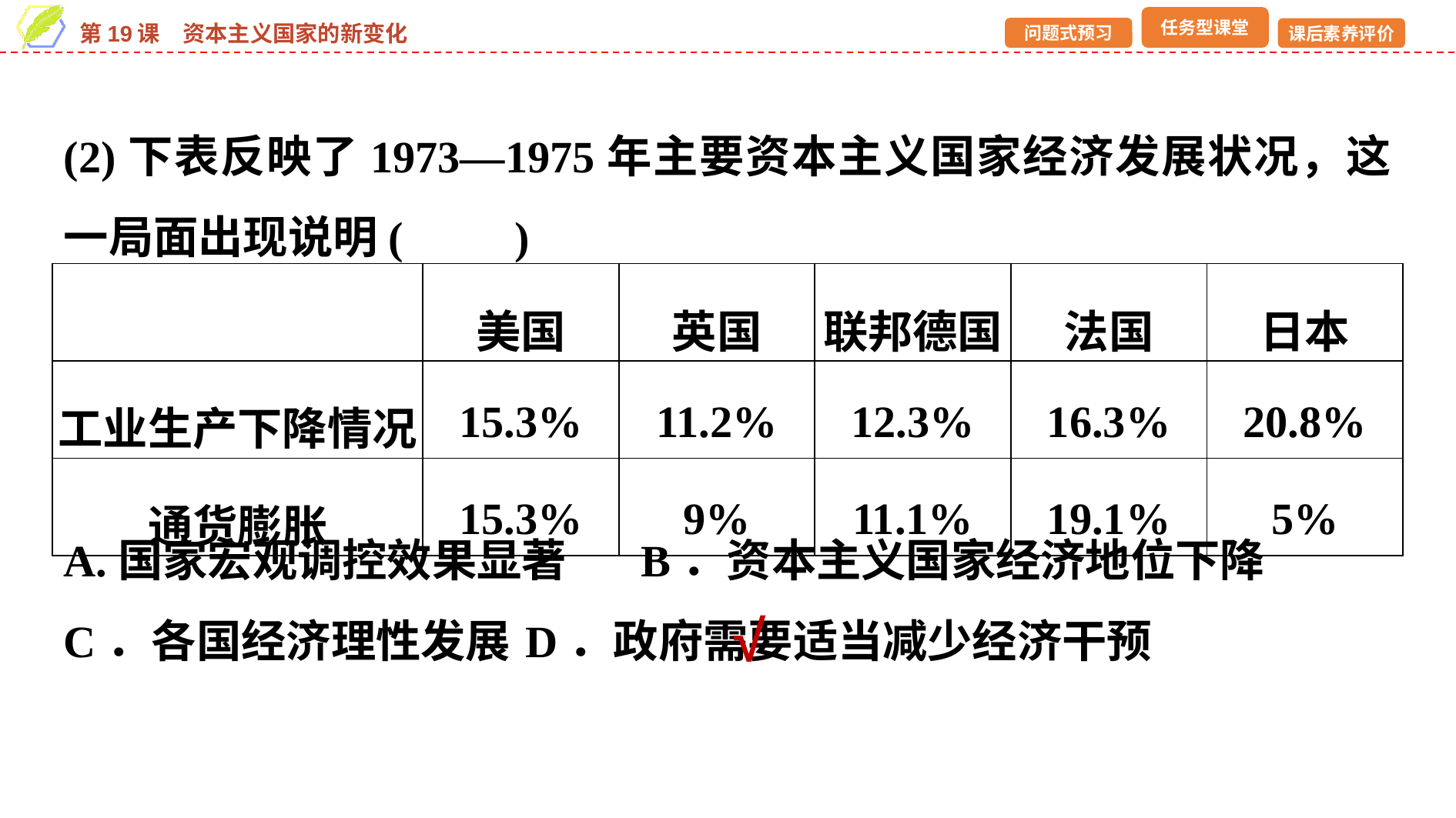

(2)下表反映了1973—1975年主要资本主义国家经济发展状况，这一局面出现说明(　　)

A.国家宏观调控效果显著	B．资本主义国家经济地位下降
C．各国经济理性发展	D．政府需要适当减少经济干预
|  | 美国 | 英国 | 联邦德国 | 法国 | 日本 |
| --- | --- | --- | --- | --- | --- |
| 工业生产下降情况 | 15.3% | 11.2% | 12.3% | 16.3% | 20.8% |
| 通货膨胀 | 15.3% | 9% | 11.1% | 19.1% | 5% |
√